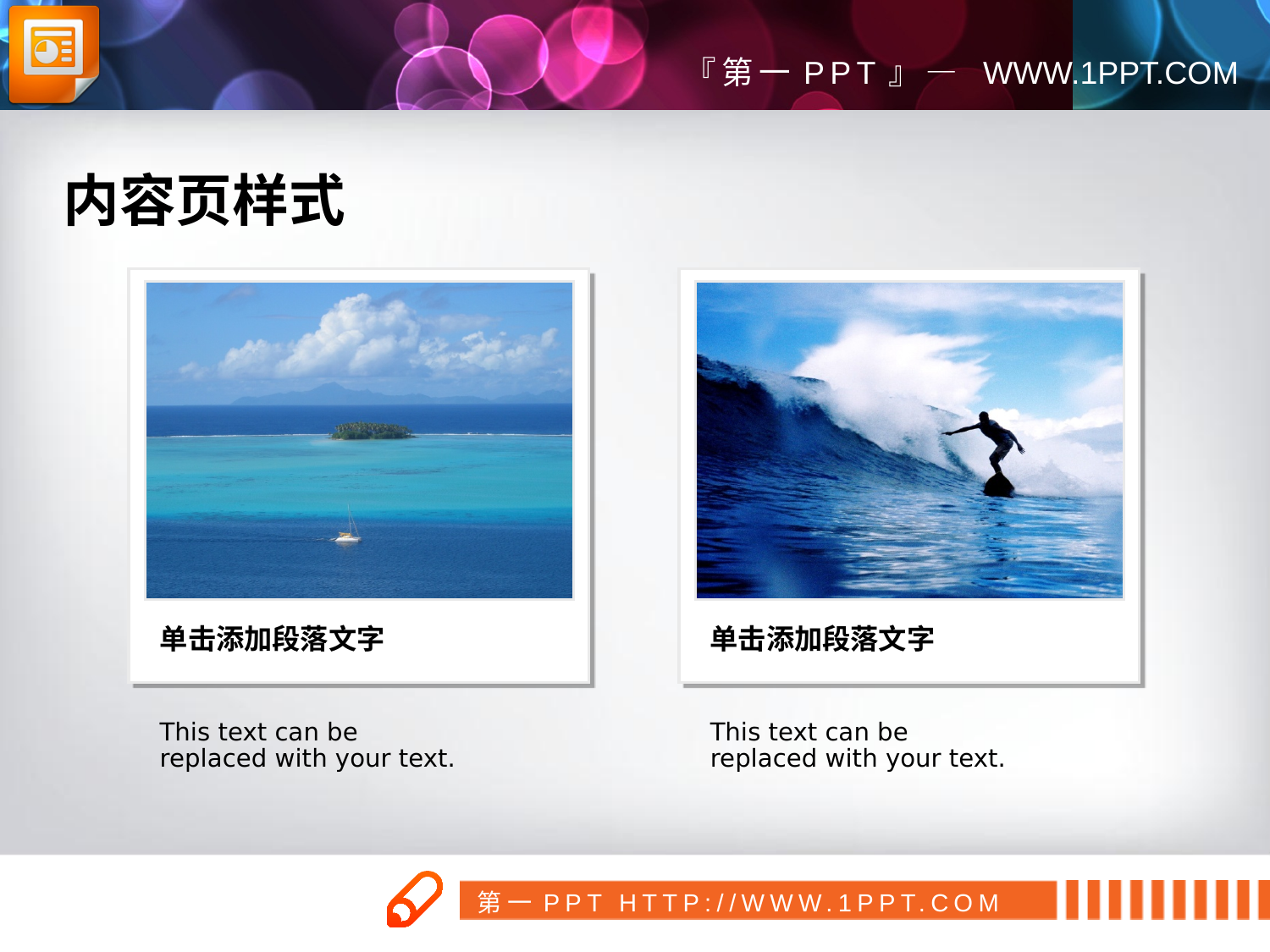

内容页样式

单击添加段落文字

单击添加段落文字
This text can be
replaced with your text.
This text can be
replaced with your text.